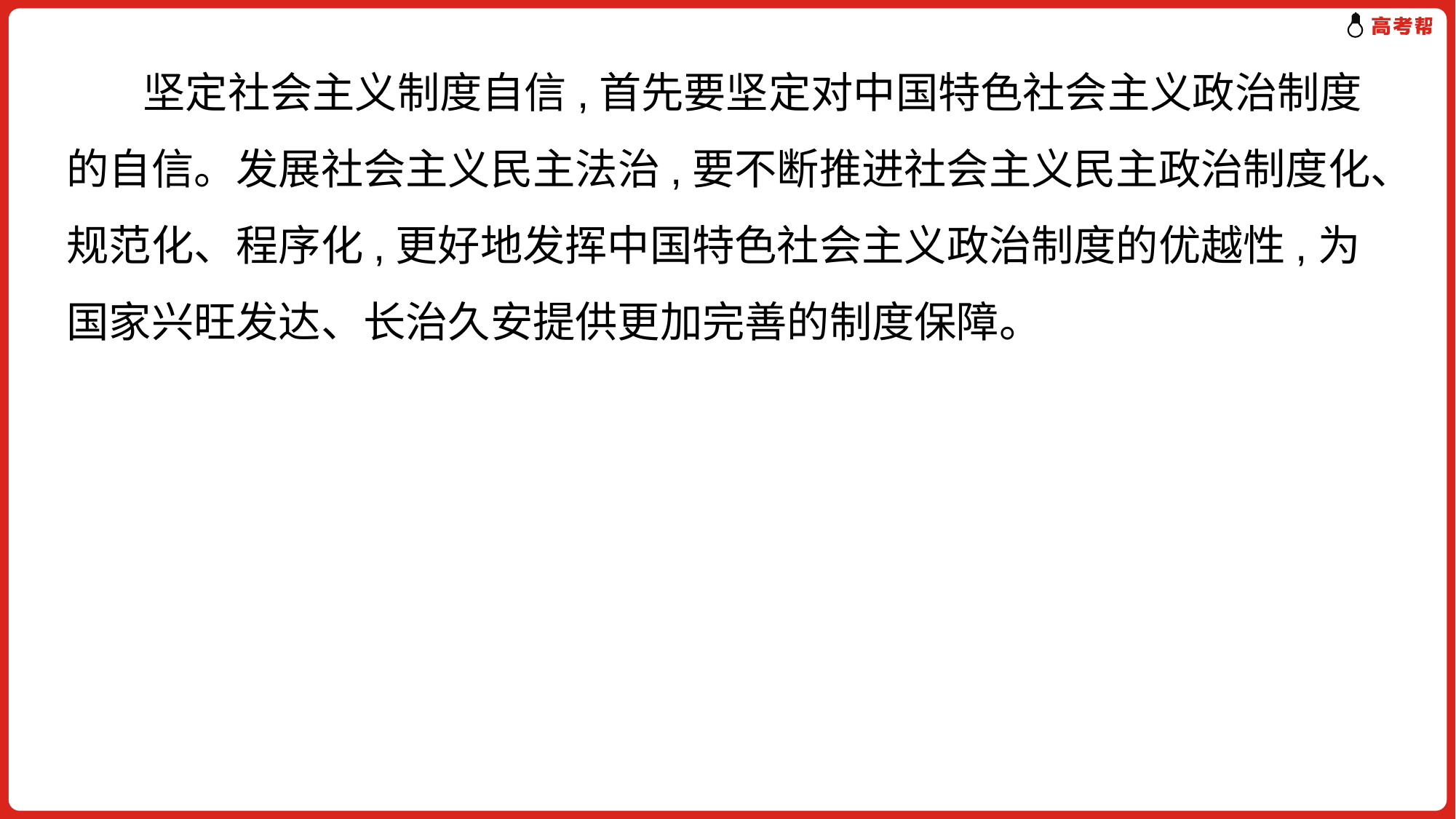

坚定社会主义制度自信,首先要坚定对中国特色社会主义政治制度的自信。发展社会主义民主法治,要不断推进社会主义民主政治制度化、规范化、程序化,更好地发挥中国特色社会主义政治制度的优越性,为国家兴旺发达、长治久安提供更加完善的制度保障。